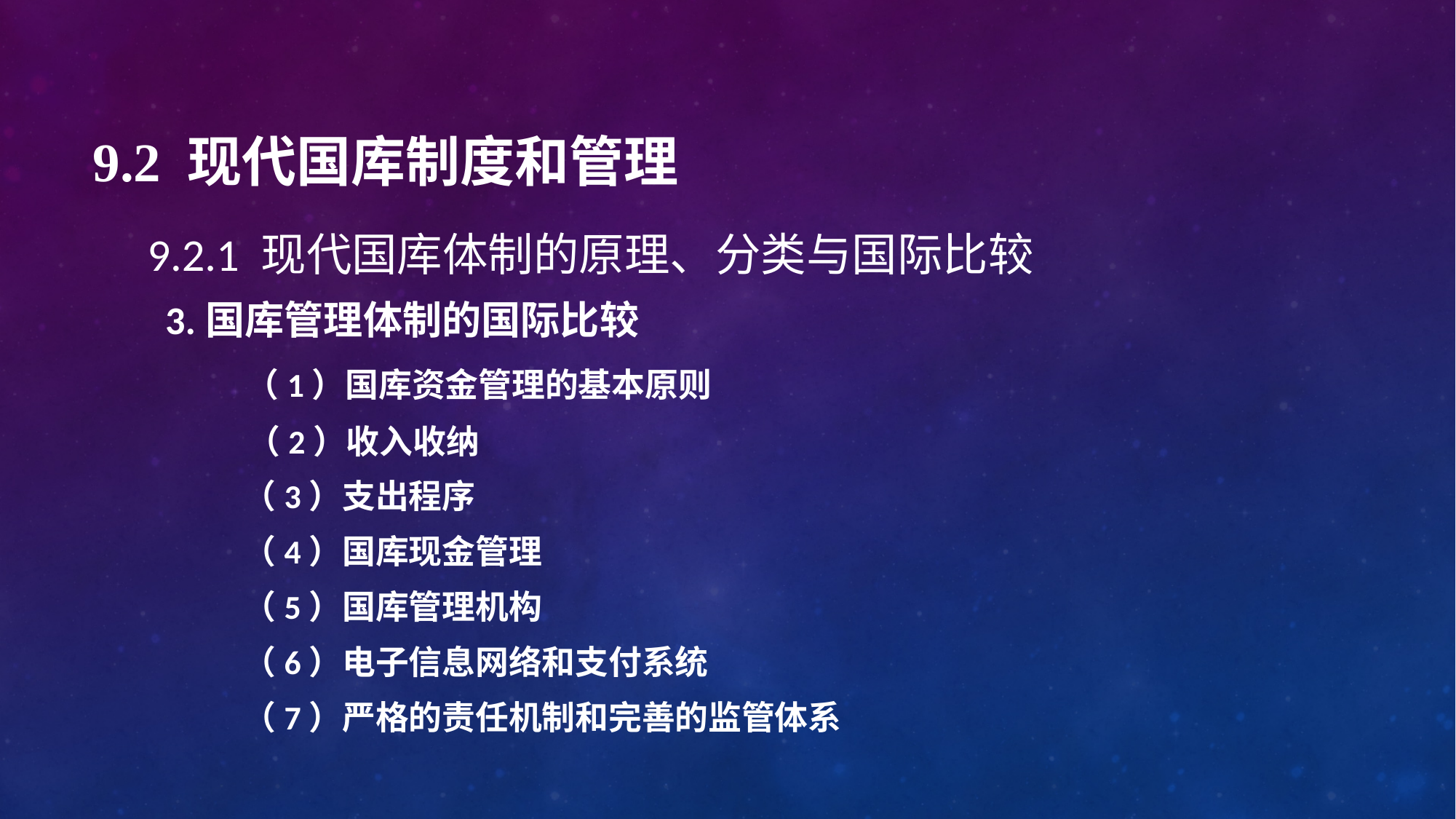

# 9.2 现代国库制度和管理
9.2.1 现代国库体制的原理、分类与国际比较
  3.国库管理体制的国际比较
          （1）国库资金管理的基本原则
            （2）收入收纳
（3）支出程序
（4）国库现金管理
（5）国库管理机构
（6）电子信息网络和支付系统
（7）严格的责任机制和完善的监管体系